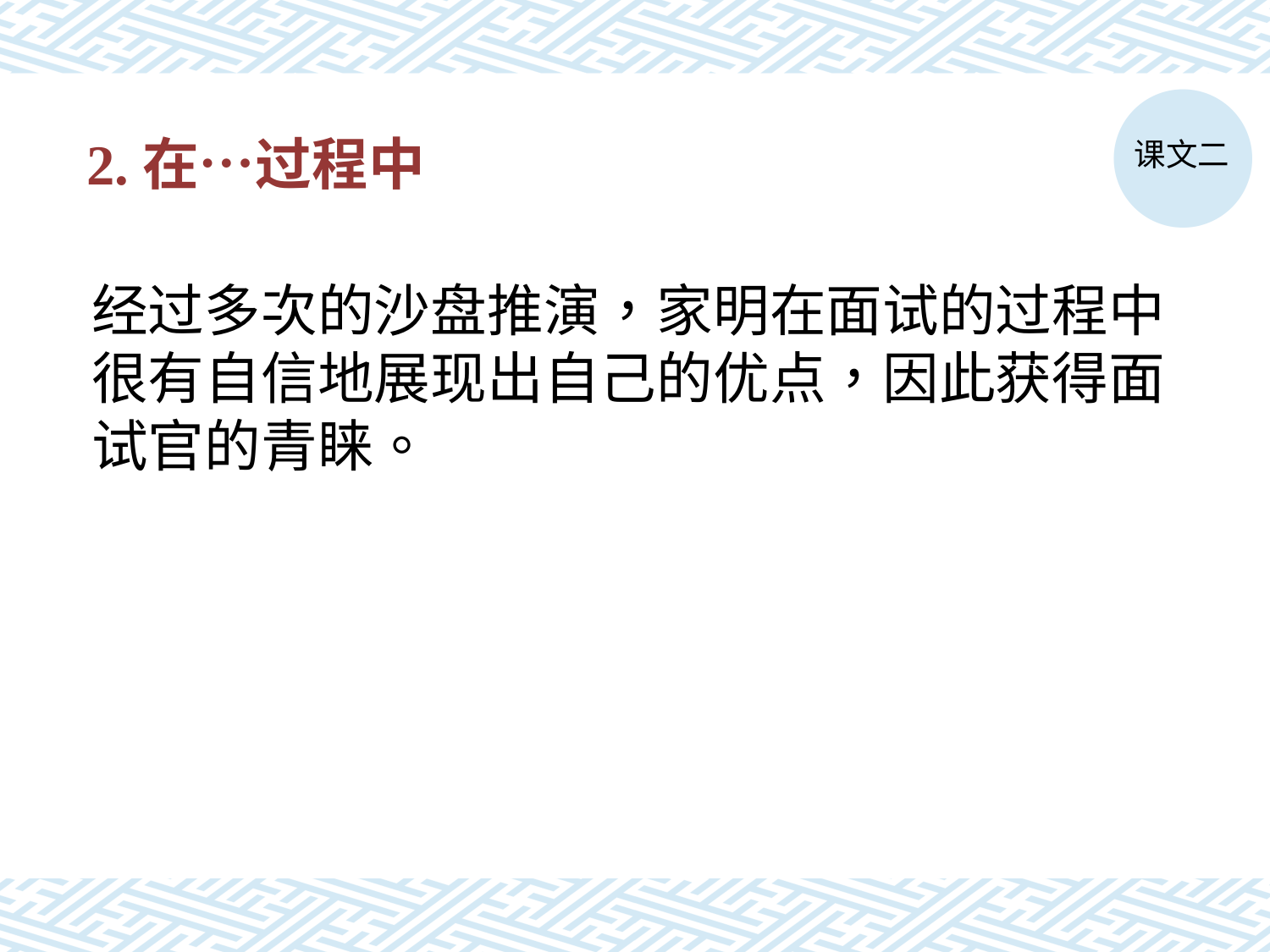

课文二
# 2.在…过程中
经过多次的沙盘推演，家明在面试的过程中很有自信地展现出自己的优点，因此获得面试官的青睐。